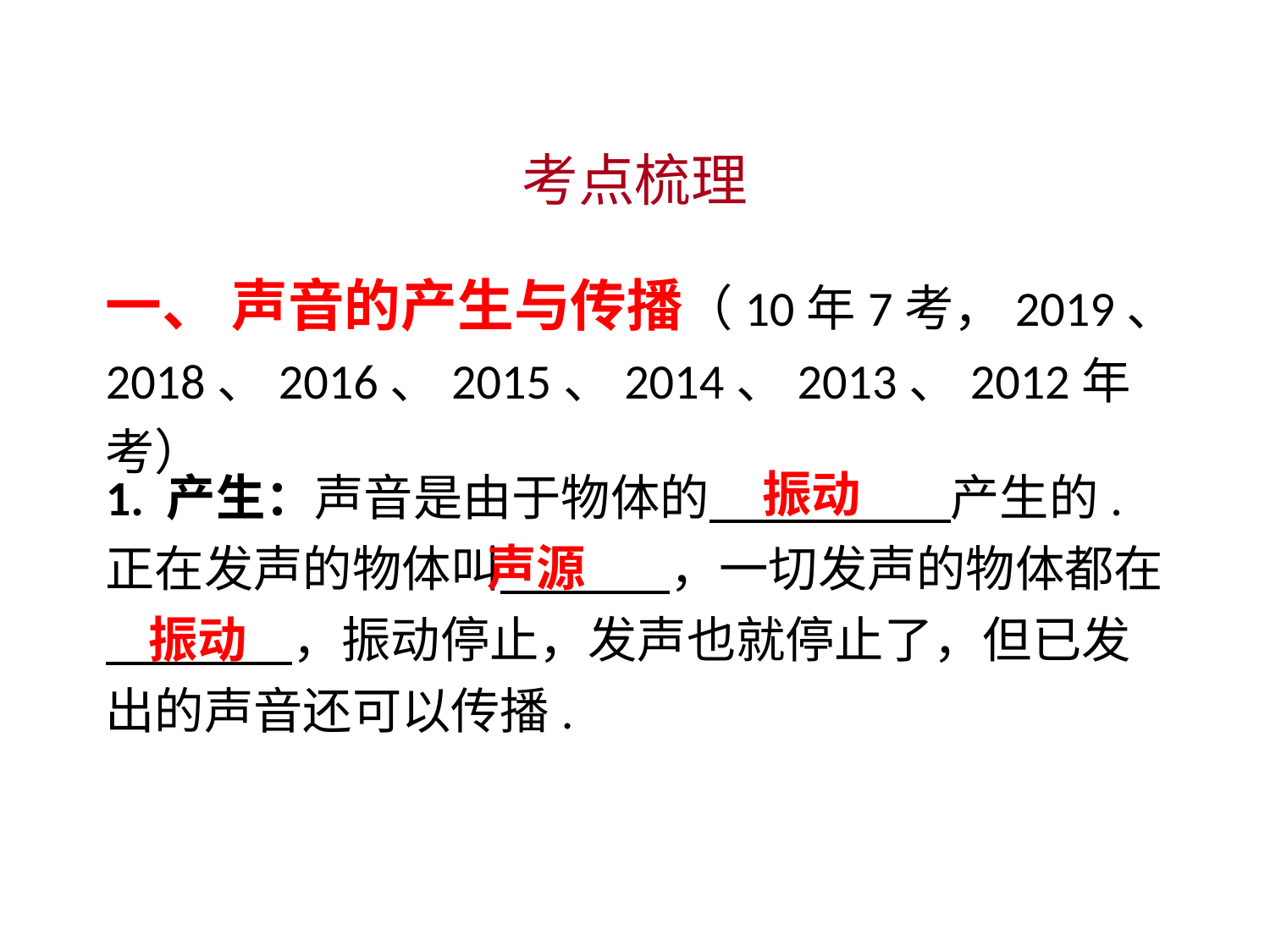

考点梳理
一、 声音的产生与传播（10年7考，2019、2018、2016、2015、2014、2013、2012年考）
1. 产生：声音是由于物体的　　    　　产生的. 正在发声的物体叫　  　　，一切发声的物体都在。
　        　，振动停止，发声也就停止了，但已发出的声音还可以传播.

振动
声源
振动